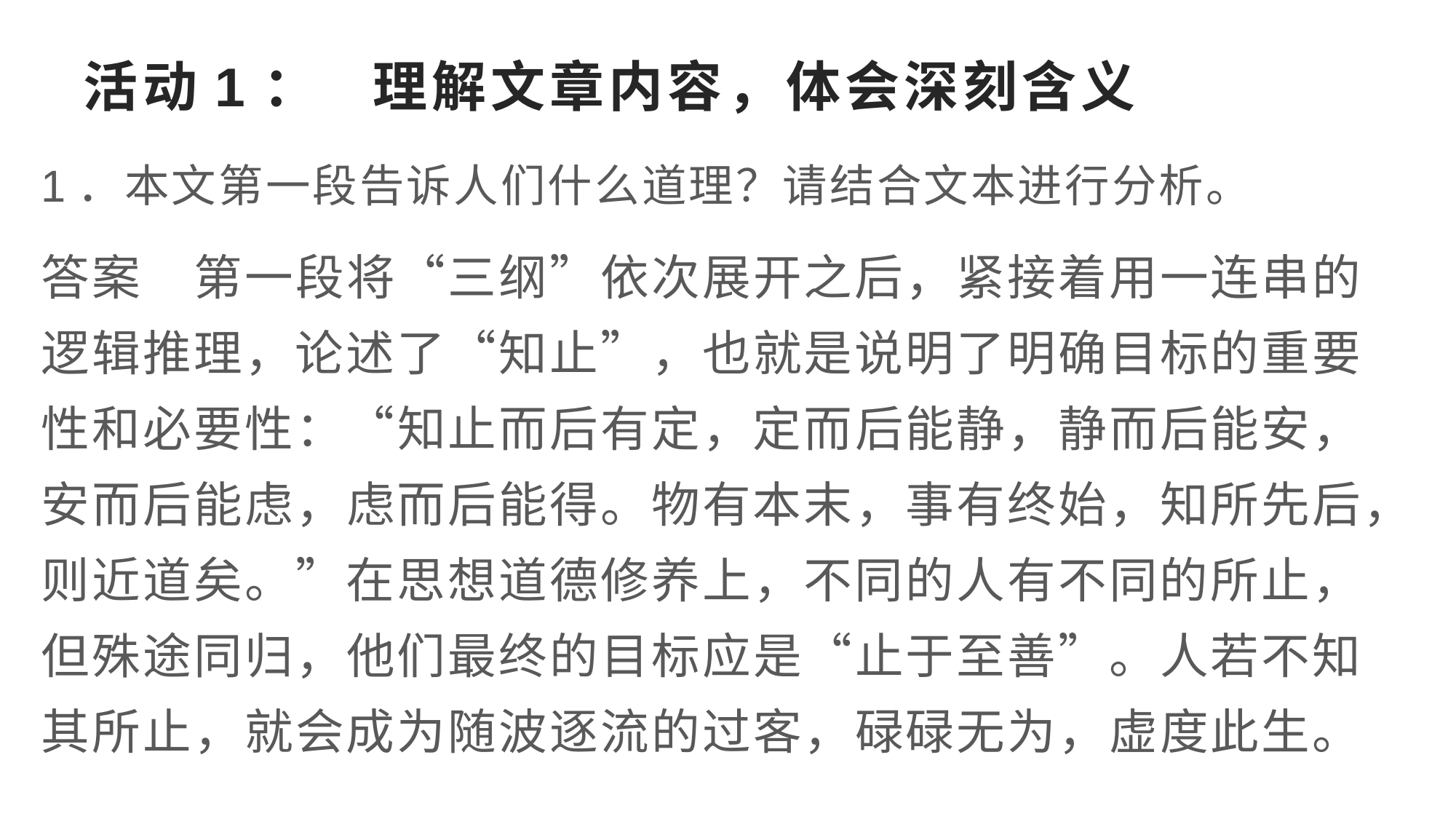

# 活动1：   理解文章内容，体会深刻含义
1．本文第一段告诉人们什么道理？请结合文本进行分析。

答案　第一段将“三纲”依次展开之后，紧接着用一连串的逻辑推理，论述了“知止”，也就是说明了明确目标的重要性和必要性：“知止而后有定，定而后能静，静而后能安，安而后能虑，虑而后能得。物有本末，事有终始，知所先后，则近道矣。”在思想道德修养上，不同的人有不同的所止，但殊途同归，他们最终的目标应是“止于至善”。人若不知其所止，就会成为随波逐流的过客，碌碌无为，虚度此生。